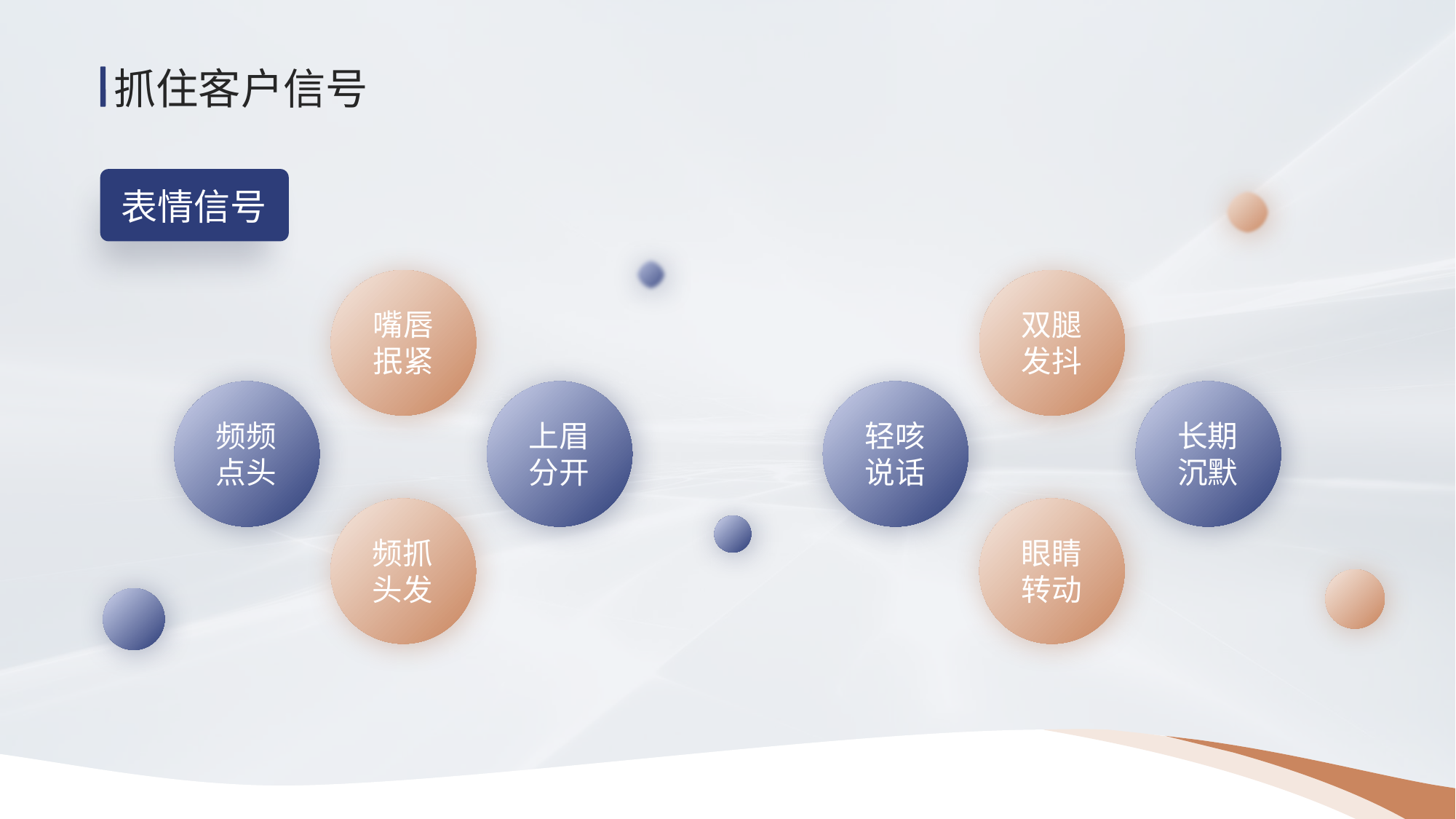

抓住客户信号

表情信号

嘴唇
抿紧
双腿
发抖

频频
点头
上眉
分开
轻咳
说话
长期
沉默

频抓
头发
眼睛
转动